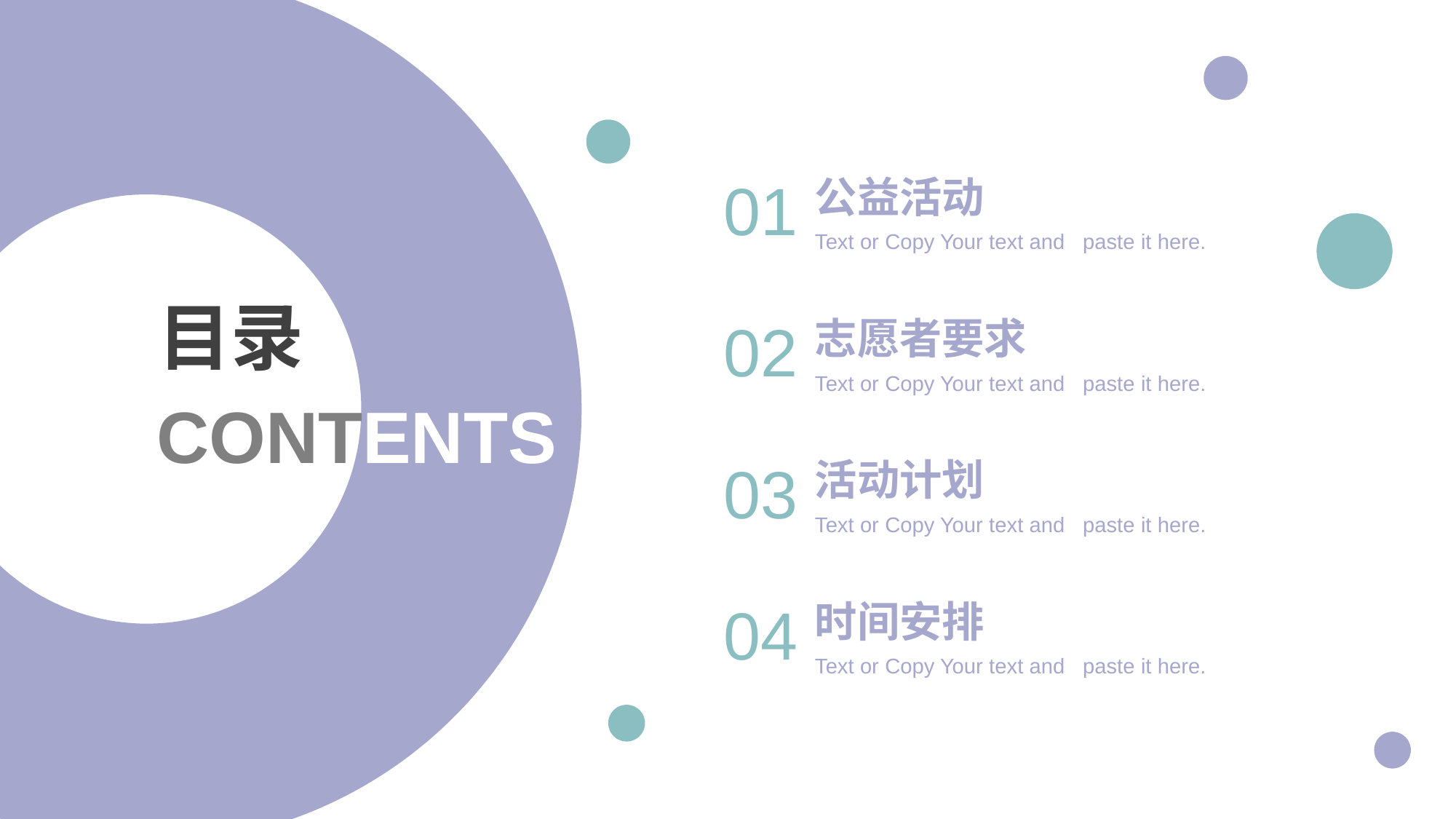

01
公益活动
Text or Copy Your text and   paste it here.

目录
02
志愿者要求
Text or Copy Your text and   paste it here.
CONTENTS
03
活动计划
Text or Copy Your text and   paste it here.
04
时间安排
Text or Copy Your text and   paste it here.